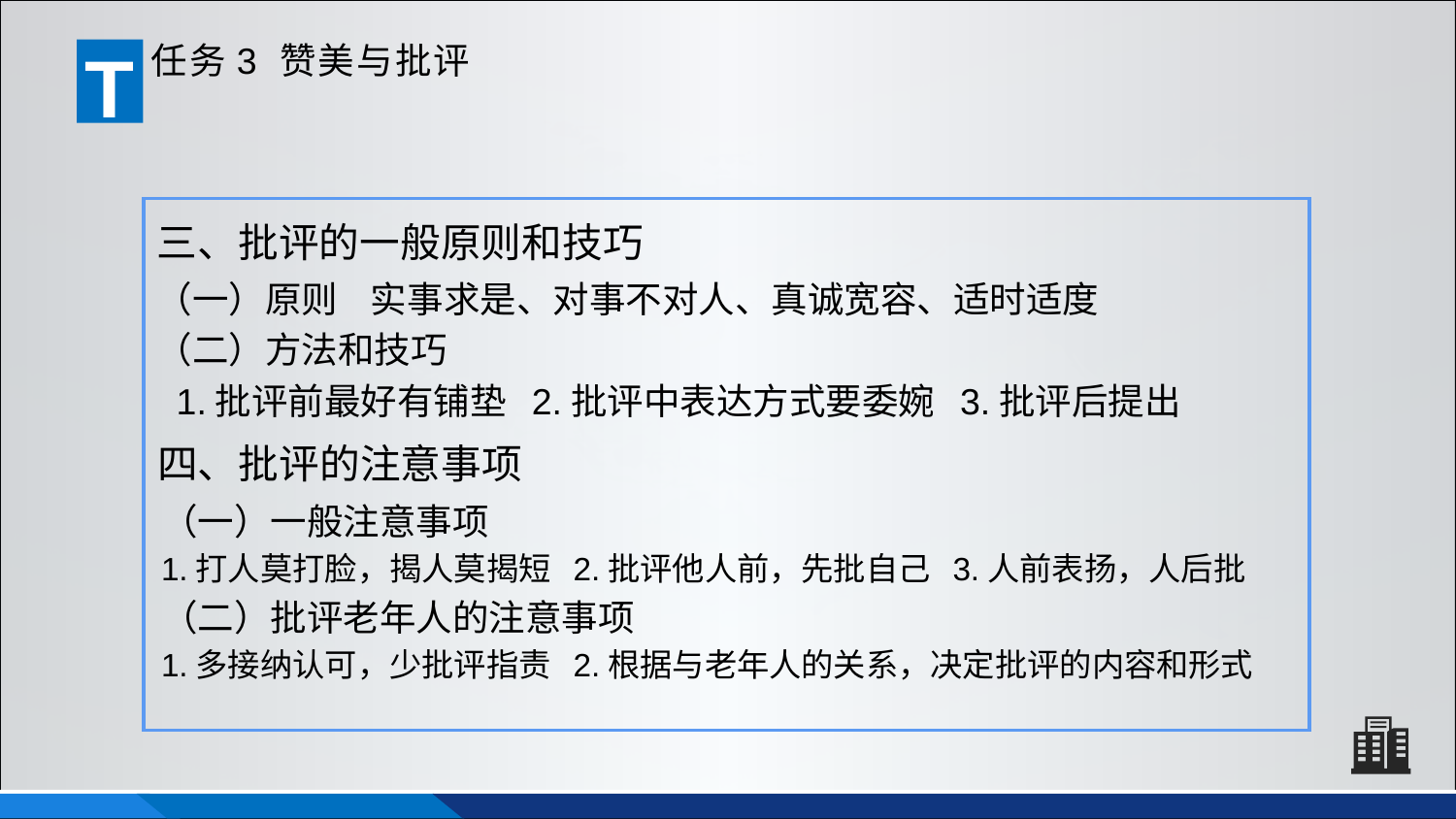

T
任务3 赞美与批评

三、批评的一般原则和技巧
（一）原则    实事求是、对事不对人、真诚宽容、适时适度
（二）方法和技巧
  1.批评前最好有铺垫  2.批评中表达方式要委婉  3.批评后提出
四、批评的注意事项
（一）一般注意事项
1.打人莫打脸，揭人莫揭短  2.批评他人前，先批自己  3.人前表扬，人后批
（二）批评老年人的注意事项
1.多接纳认可，少批评指责  2.根据与老年人的关系，决定批评的内容和形式